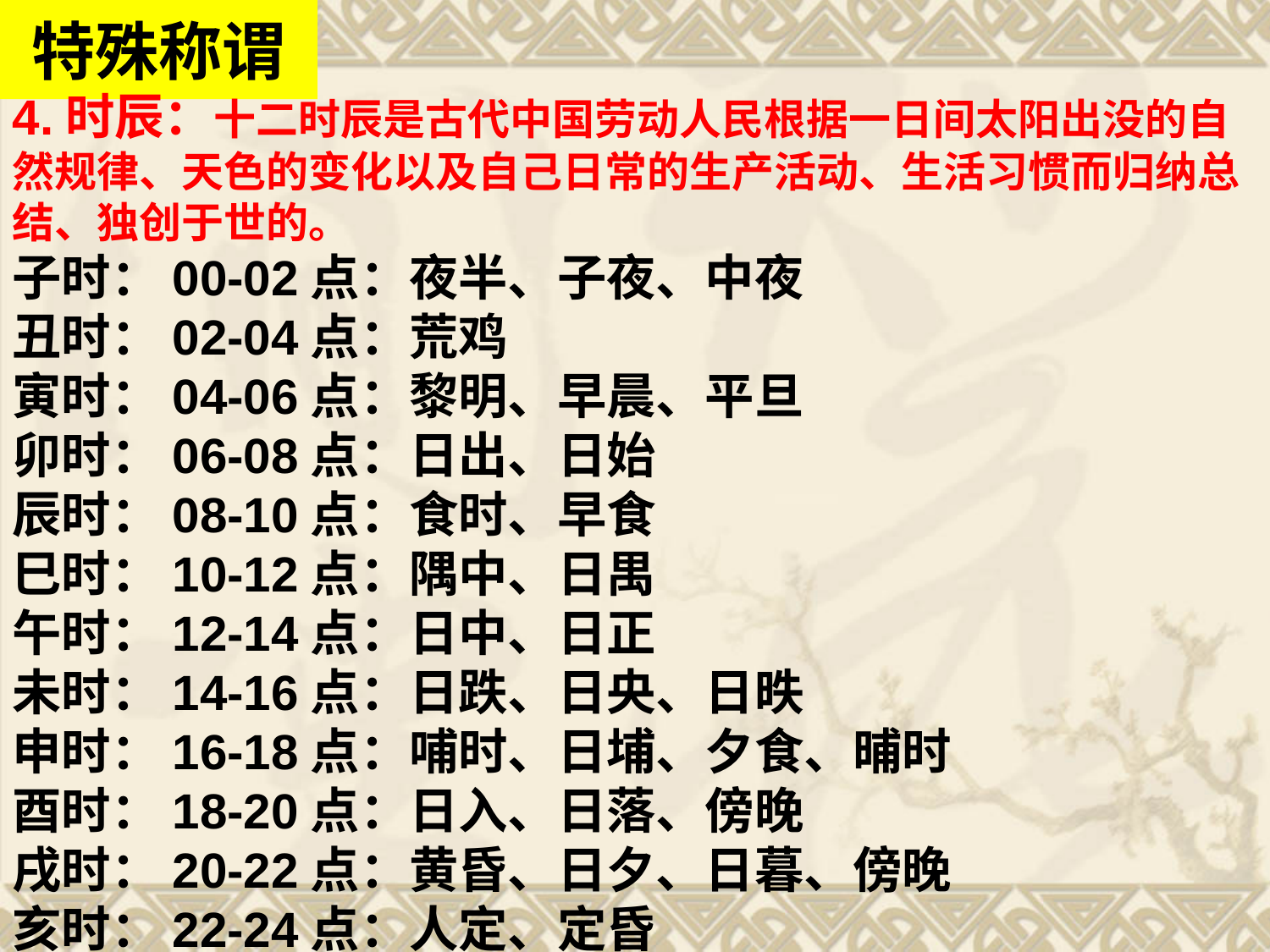

特殊称谓
4.时辰：十二时辰是古代中国劳动人民根据一日间太阳出没的自然规律、天色的变化以及自己日常的生产活动、生活习惯而归纳总结、独创于世的。
子时：00-02点：夜半、子夜、中夜
丑时：02-04点：荒鸡
寅时：04-06点：黎明、早晨、平旦
卯时：06-08点：日出、日始
辰时：08-10点：食时、早食
巳时：10-12点：隅中、日禺
午时：12-14点：日中、日正
未时：14-16点：日跌、日央、日昳
申时：16-18点：哺时、日埔、夕食、晡时
酉时：18-20点：日入、日落、傍晚
戌时：20-22点：黄昏、日夕、日暮、傍晚
亥时：22-24点：人定、定昏